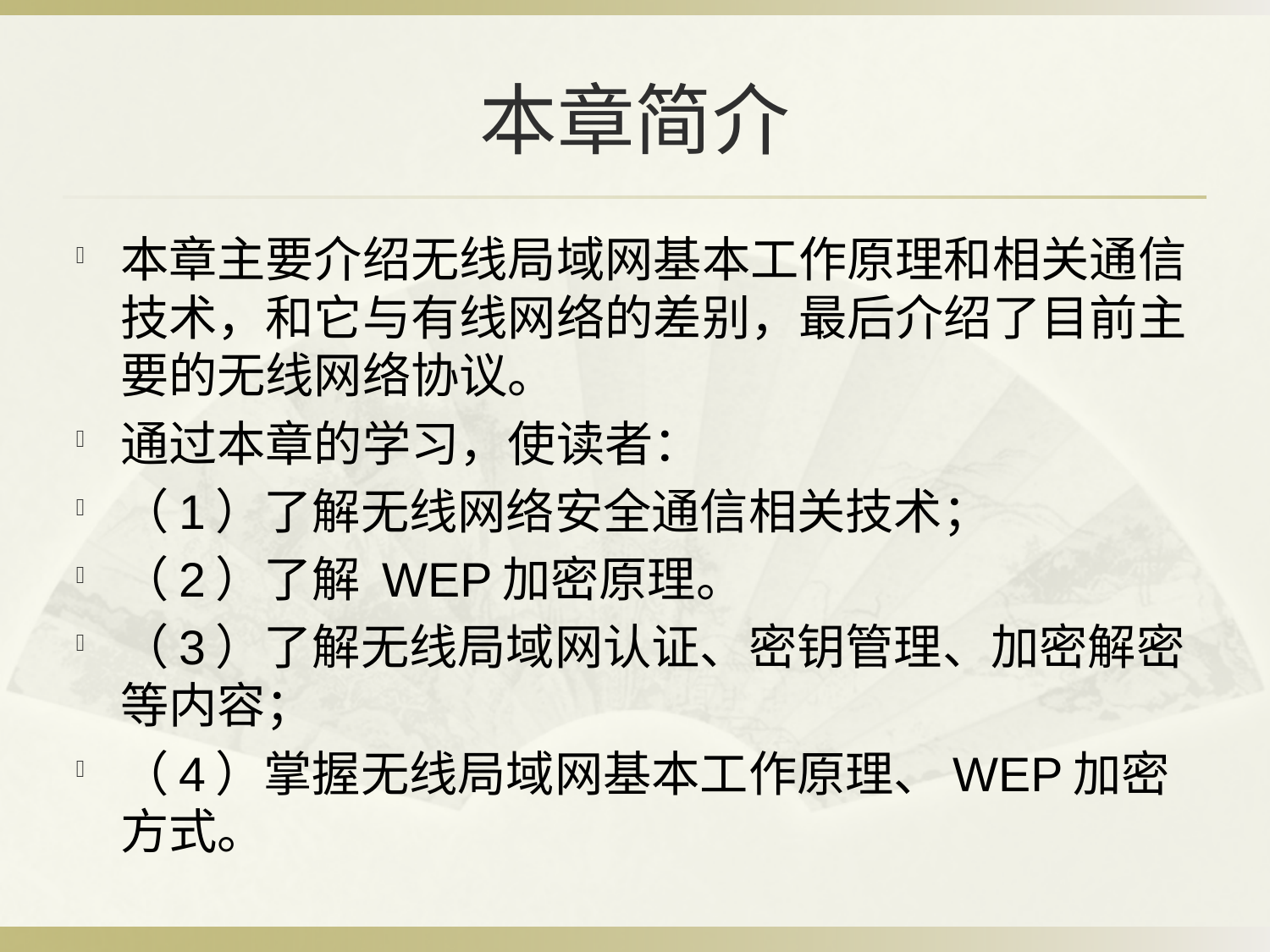

# 本章简介
本章主要介绍无线局域网基本工作原理和相关通信技术，和它与有线网络的差别，最后介绍了目前主要的无线网络协议。
通过本章的学习，使读者：
（1）了解无线网络安全通信相关技术；
（2）了解 WEP加密原理。
（3）了解无线局域网认证、密钥管理、加密解密等内容；
（4）掌握无线局域网基本工作原理、WEP加密方式。